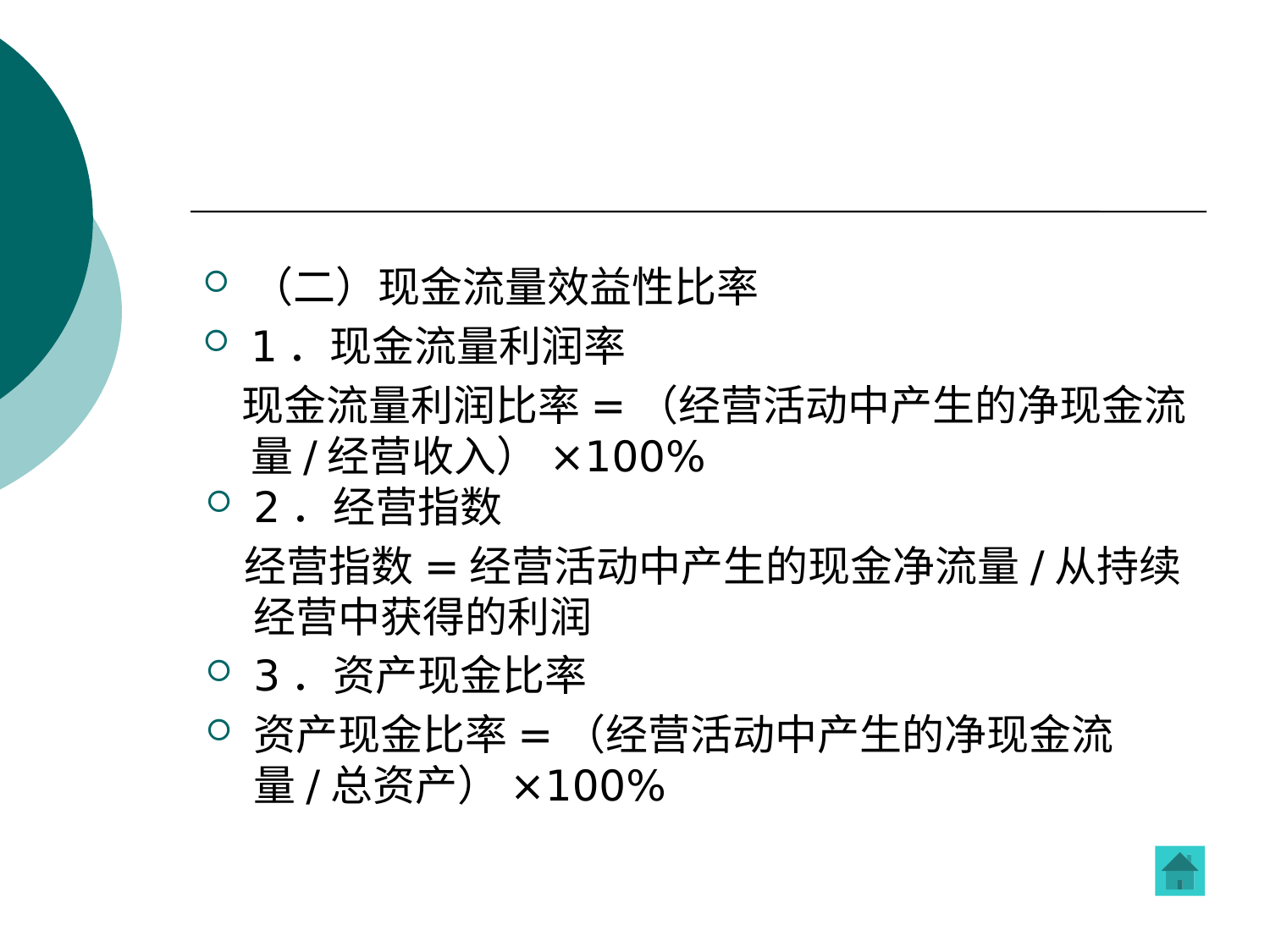

#
（二）现金流量效益性比率
1．现金流量利润率
   现金流量利润比率=（经营活动中产生的净现金流量/经营收入）×100%

2．经营指数
   经营指数=经营活动中产生的现金净流量/从持续经营中获得的利润
3．资产现金比率
资产现金比率=（经营活动中产生的净现金流量/总资产）×100%